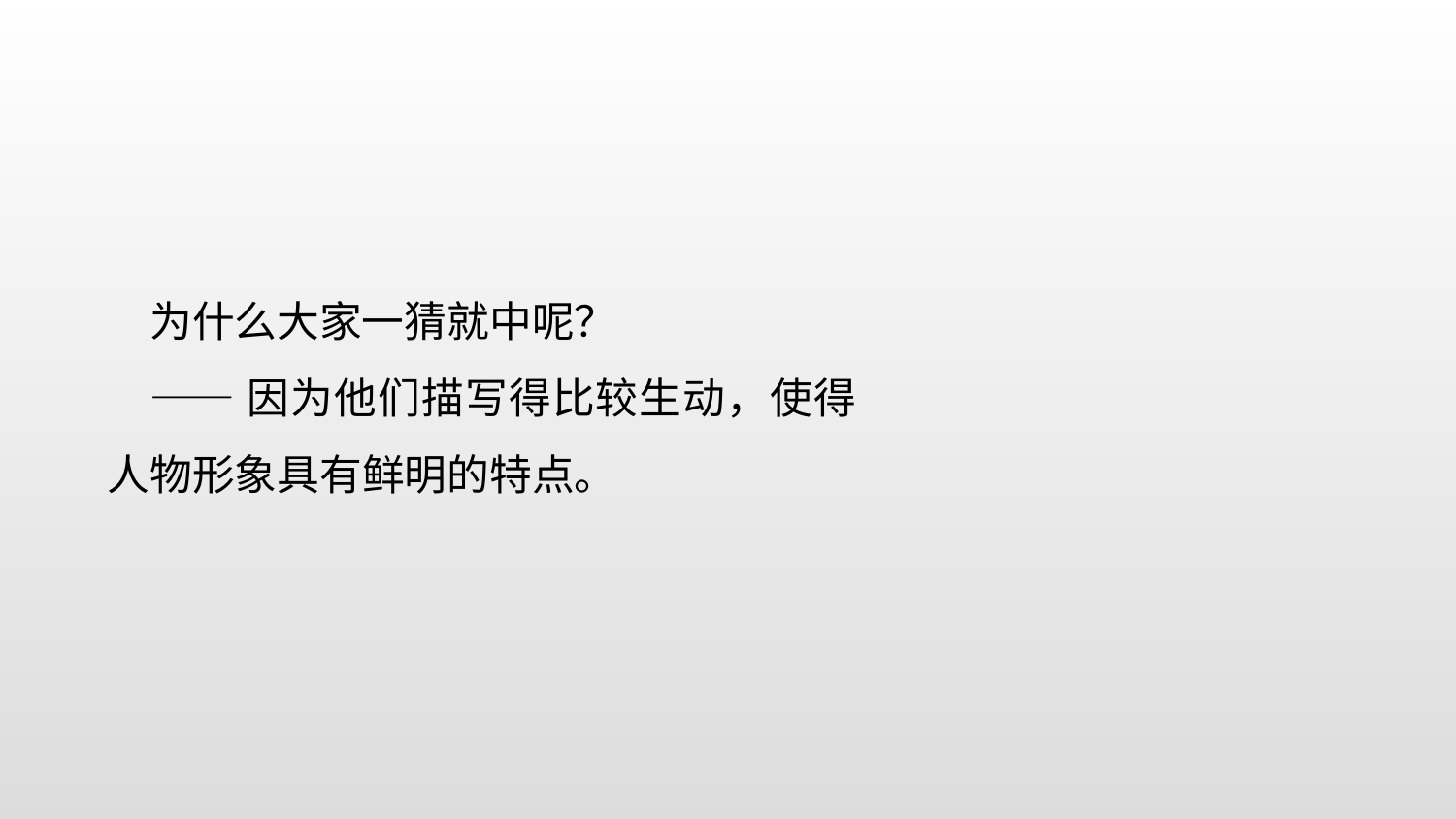

为什么大家一猜就中呢？
——因为他们描写得比较生动，使得人物形象具有鲜明的特点。